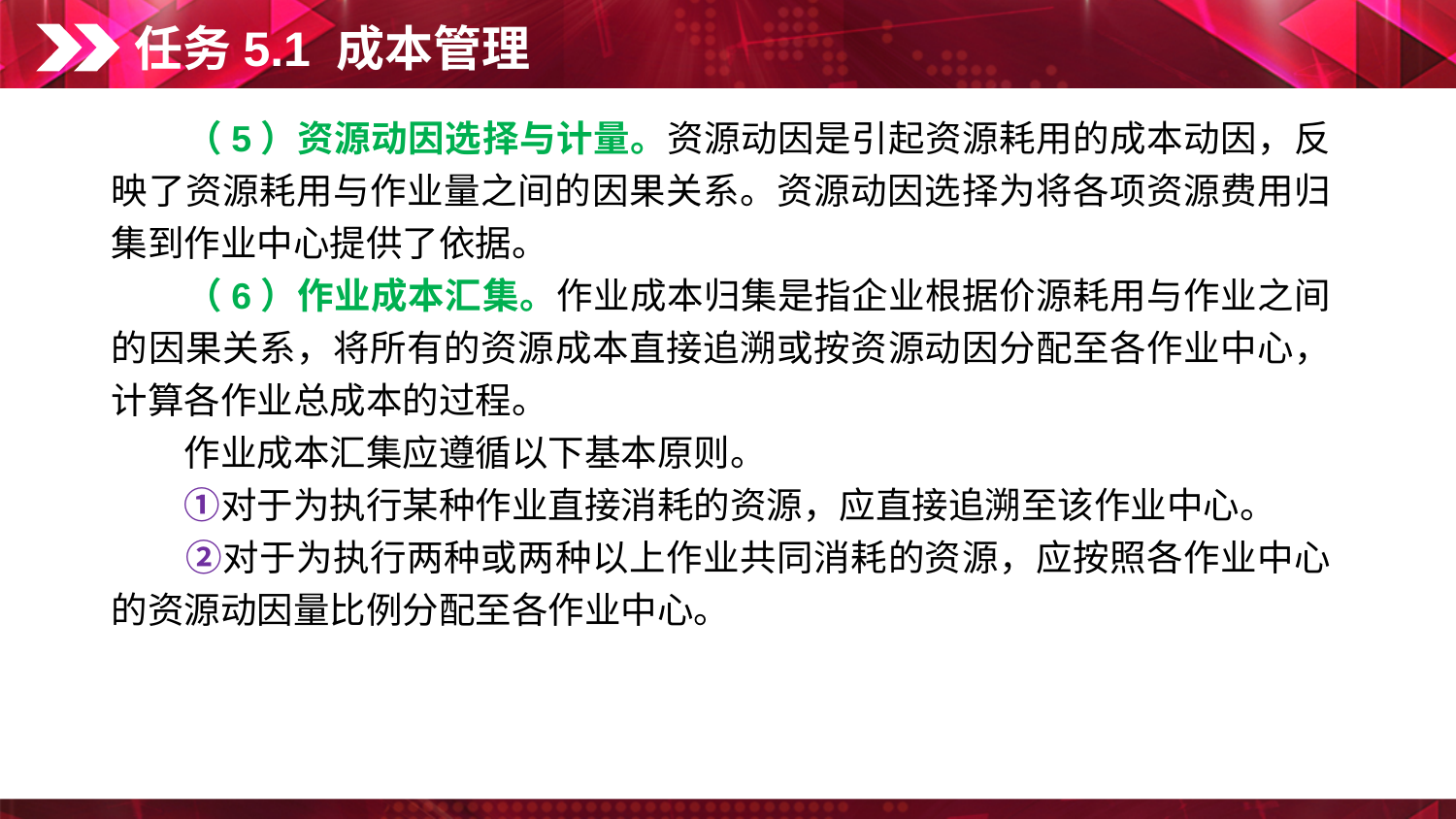

任务5.1 成本管理

　　（5）资源动因选择与计量。资源动因是引起资源耗用的成本动因，反映了资源耗用与作业量之间的因果关系。资源动因选择为将各项资源费用归集到作业中心提供了依据。
　　（6）作业成本汇集。作业成本归集是指企业根据价源耗用与作业之间的因果关系，将所有的资源成本直接追溯或按资源动因分配至各作业中心，计算各作业总成本的过程。
　　作业成本汇集应遵循以下基本原则。
　　①对于为执行某种作业直接消耗的资源，应直接追溯至该作业中心。
　　②对于为执行两种或两种以上作业共同消耗的资源，应按照各作业中心的资源动因量比例分配至各作业中心。